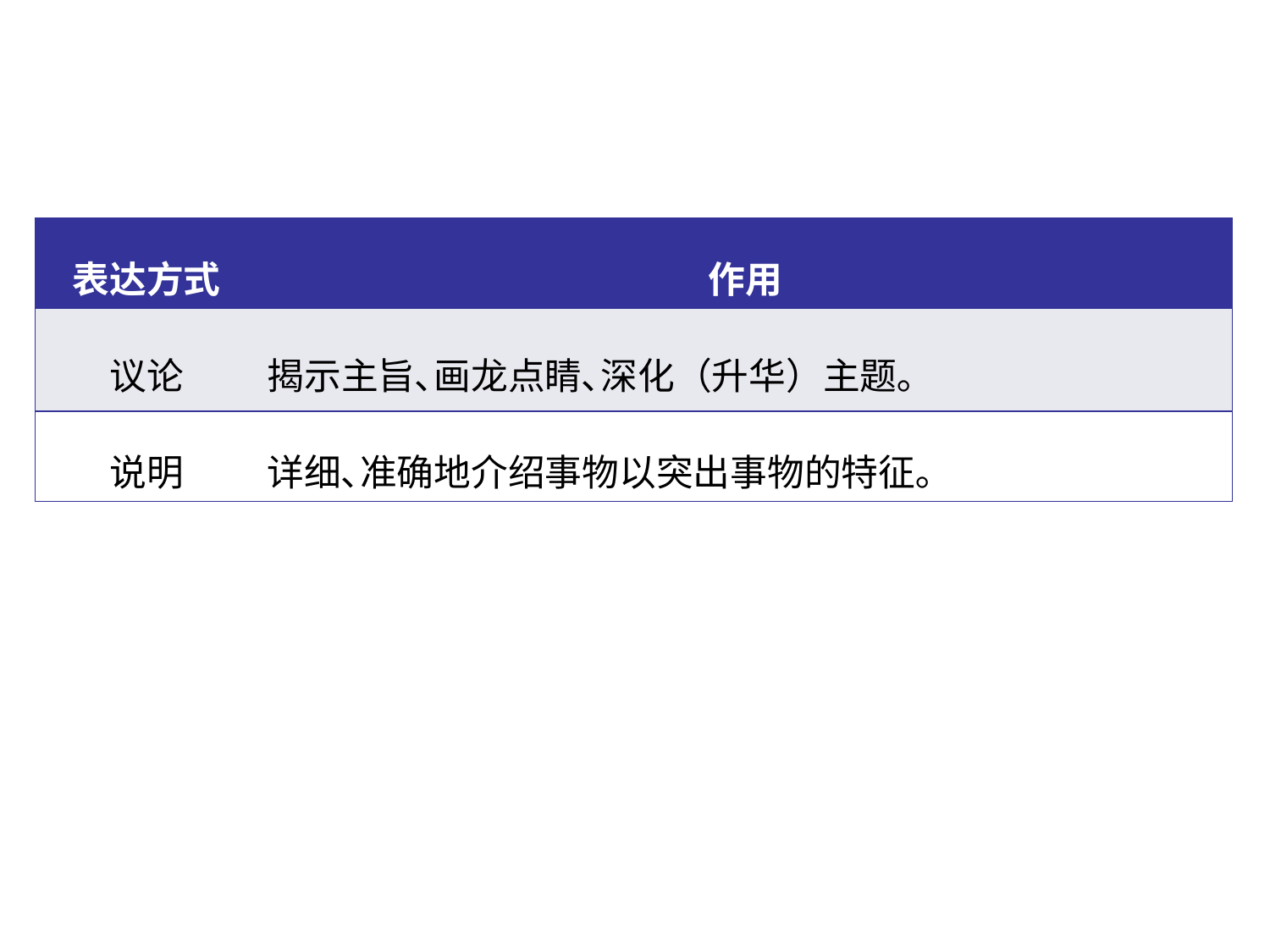

| 表达方式 | 作用 |
| --- | --- |
| 议论 | 揭示主旨､画龙点睛､深化（升华）主题｡ |
| 说明 | 详细､准确地介绍事物以突出事物的特征｡ |